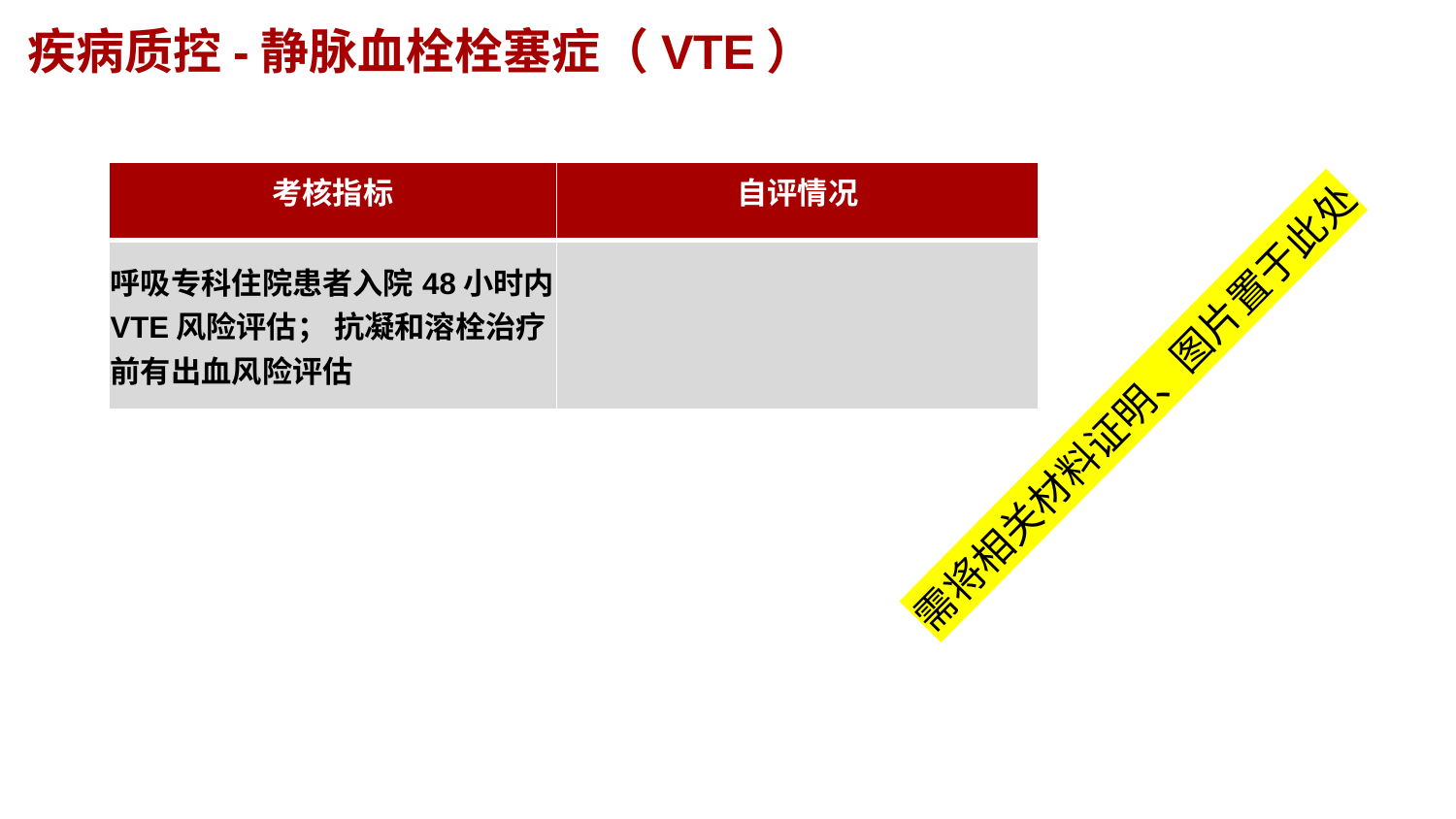

疾病质控-静脉血栓栓塞症（VTE）
| 考核指标 | 自评情况 |
| --- | --- |
| 呼吸专科住院患者入院48小时内VTE风险评估； 抗凝和溶栓治疗前有出血风险评估 |  |
需将相关材料证明、图片置于此处